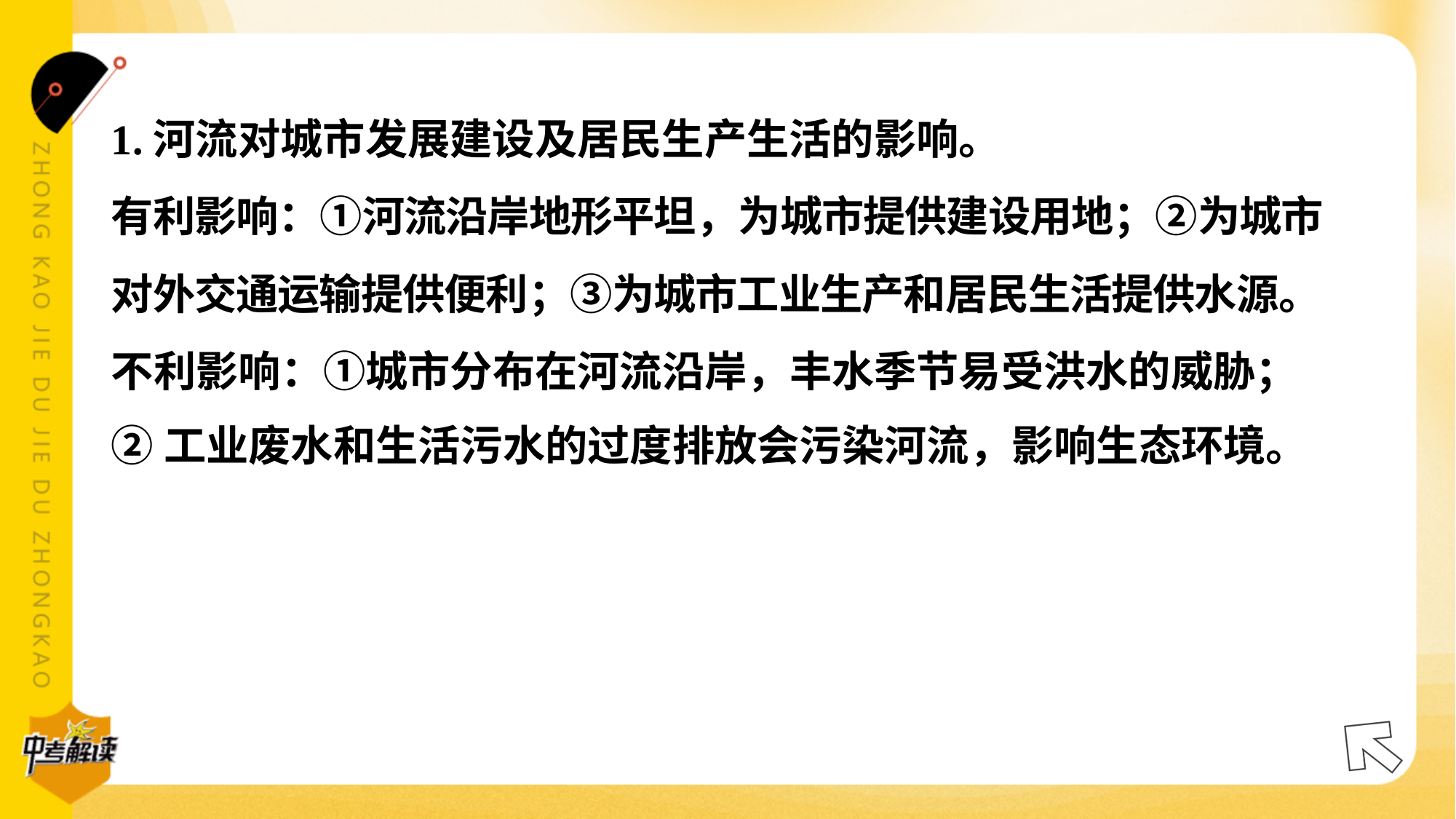

1.河流对城市发展建设及居民生产生活的影响。
有利影响：①河流沿岸地形平坦，为城市提供建设用地；②为城市
对外交通运输提供便利；③为城市工业生产和居民生活提供水源。
不利影响：①城市分布在河流沿岸，丰水季节易受洪水的威胁；
②工业废水和生活污水的过度排放会污染河流，影响生态环境。